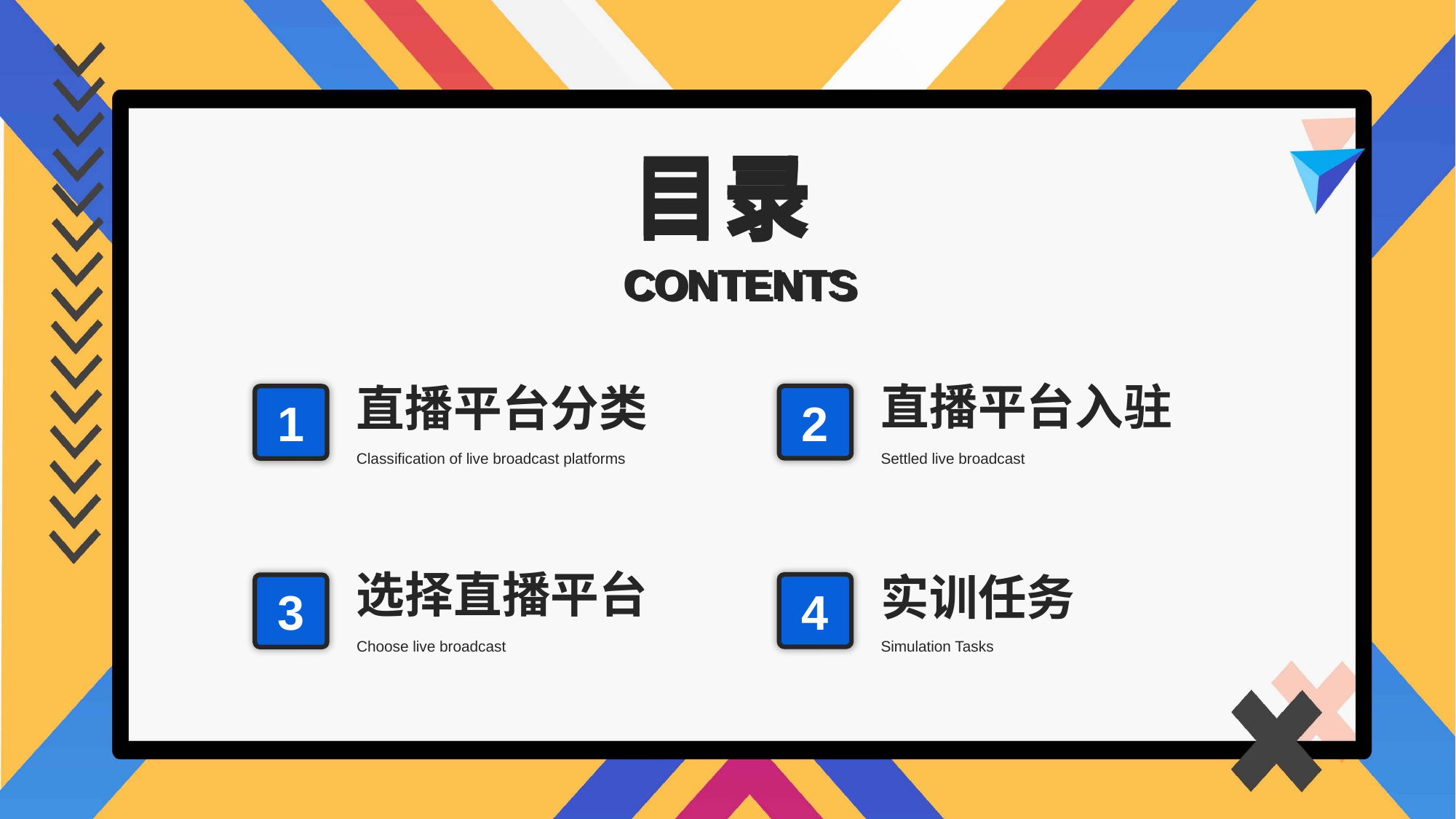

目录
目录
CONTENTS
CONTENTS
直播平台入驻
直播平台分类
2
1
Classification of live broadcast platforms
Settled live broadcast
选择直播平台
实训任务
4
3
Choose live broadcast
Simulation Tasks